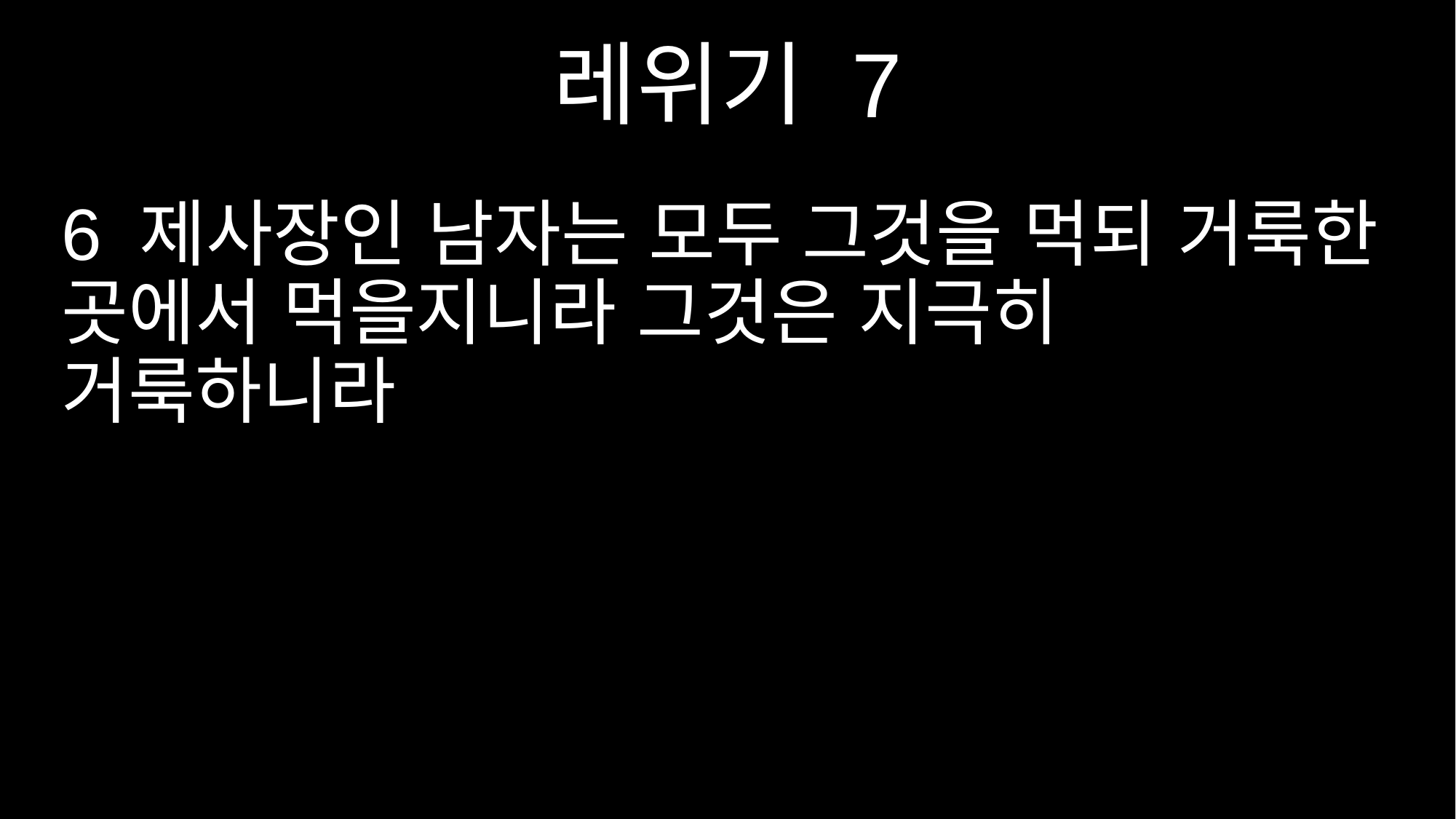

레위기 7
6 제사장인 남자는 모두 그것을 먹되 거룩한 곳에서 먹을지니라 그것은 지극히 거룩하니라